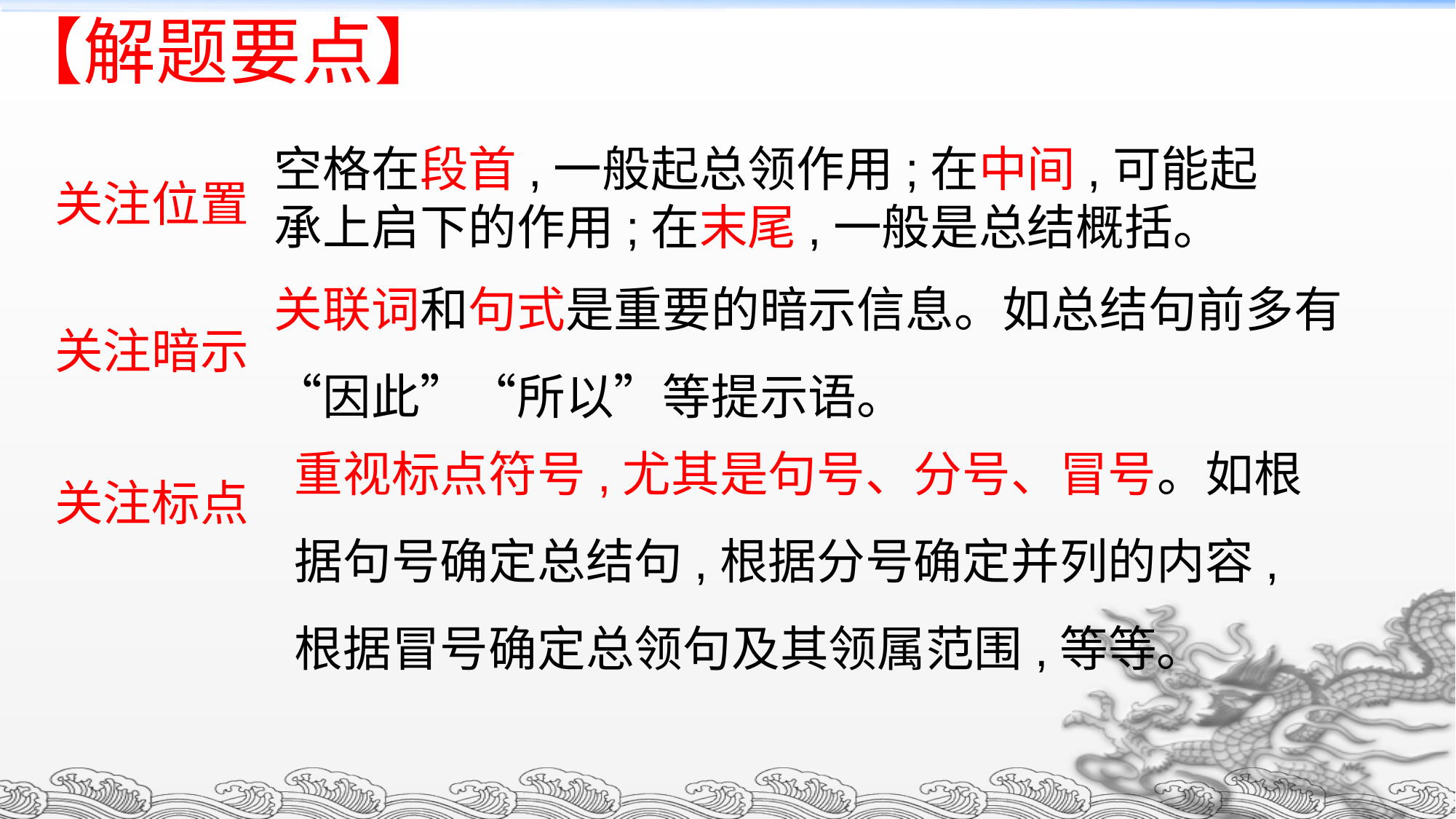

【解题要点】
| 关注位置 |  |
| --- | --- |
| 关注暗示 |  |
| 关注标点 |  |
空格在段首,一般起总领作用;在中间,可能起承上启下的作用;在末尾,一般是总结概括。
关联词和句式是重要的暗示信息。如总结句前多有“因此”“所以”等提示语。
重视标点符号,尤其是句号、分号、冒号。如根据句号确定总结句,根据分号确定并列的内容,根据冒号确定总领句及其领属范围,等等。